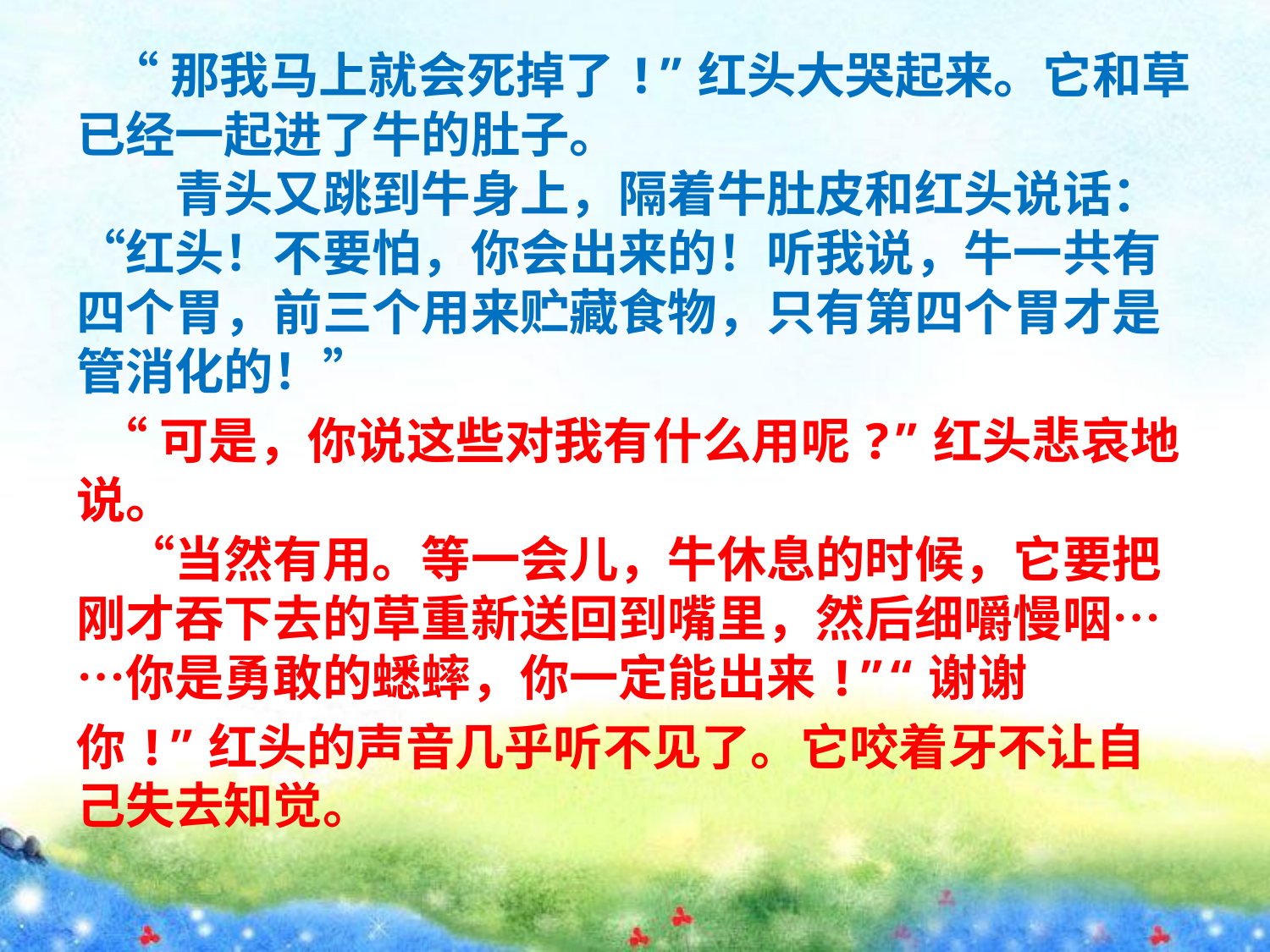

# “那我马上就会死掉了!”红头大哭起来。它和草已经一起进了牛的肚子。 　　青头又跳到牛身上，隔着牛肚皮和红头说话：“红头！不要怕，你会出来的！听我说，牛一共有四个胃，前三个用来贮藏食物，只有第四个胃才是管消化的！”
  “可是，你说这些对我有什么用呢?”红头悲哀地说。
　“当然有用。等一会儿，牛休息的时候，它要把刚才吞下去的草重新送回到嘴里，然后细嚼慢咽……你是勇敢的蟋蟀，你一定能出来!”“谢谢
你!”红头的声音几乎听不见了。它咬着牙不让自己失去知觉。